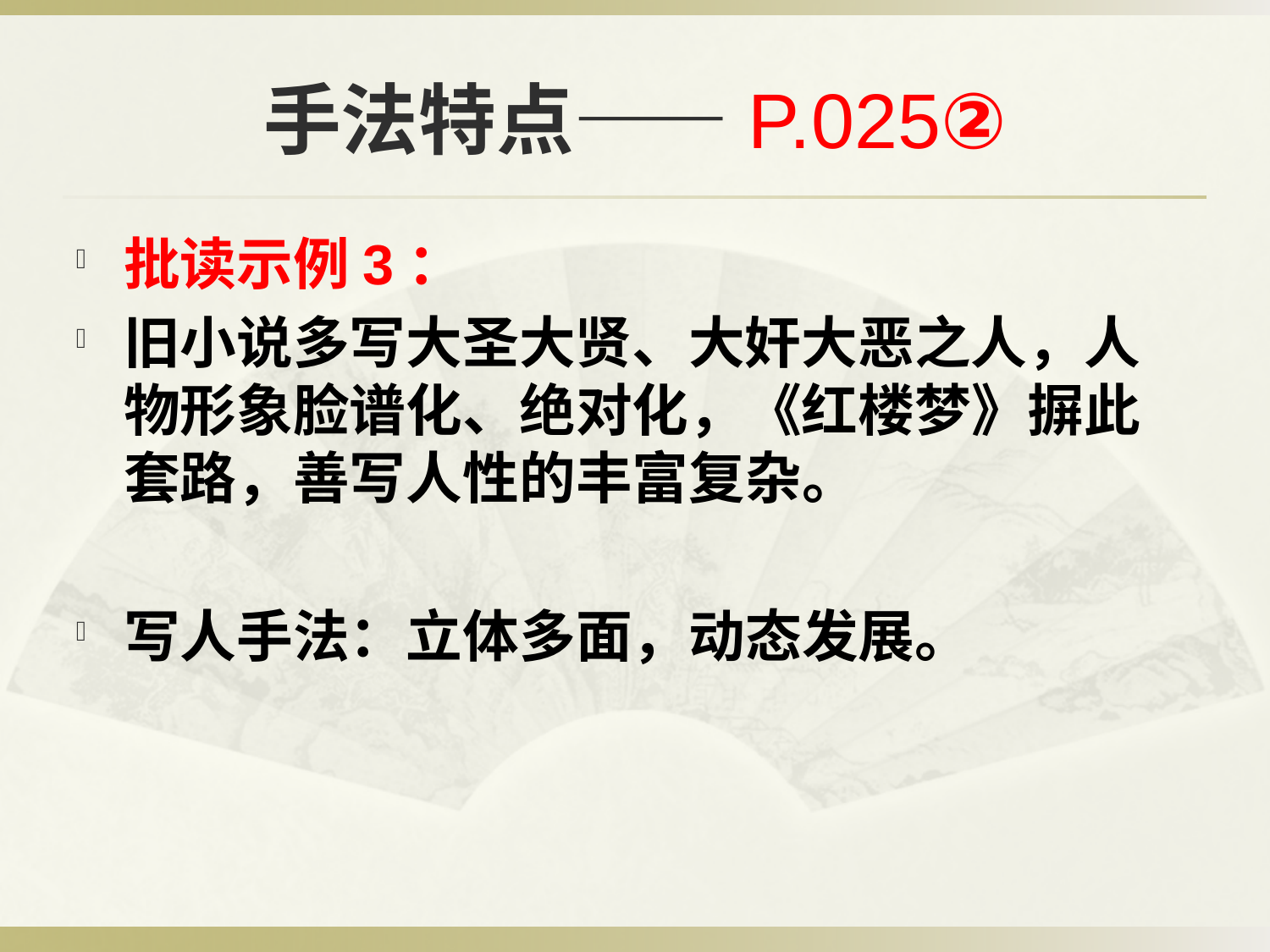

# 手法特点——P.025②
批读示例3：
旧小说多写大圣大贤、大奸大恶之人，人物形象脸谱化、绝对化，《红楼梦》摒此套路，善写人性的丰富复杂。

写人手法：立体多面，动态发展。